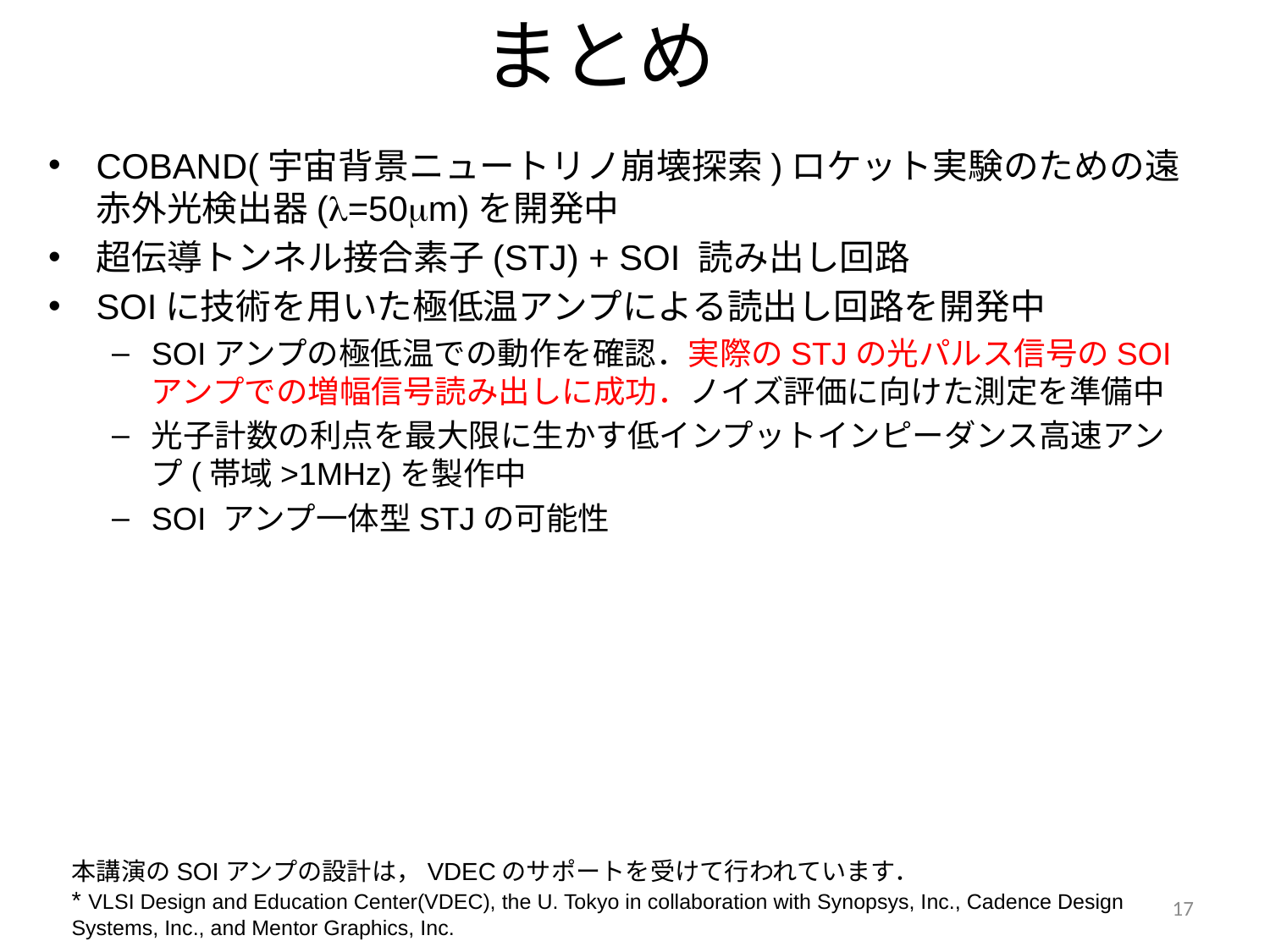

# まとめ
COBAND(宇宙背景ニュートリノ崩壊探索)ロケット実験のための遠赤外光検出器(λ=50μm)を開発中
超伝導トンネル接合素子(STJ) + SOI 読み出し回路
SOIに技術を用いた極低温アンプによる読出し回路を開発中
SOIアンプの極低温での動作を確認．実際のSTJの光パルス信号のSOIアンプでの増幅信号読み出しに成功．ノイズ評価に向けた測定を準備中
光子計数の利点を最大限に生かす低インプットインピーダンス高速アンプ(帯域>1MHz)を製作中
SOI アンプ一体型STJの可能性
本講演のSOIアンプの設計は，VDECのサポートを受けて行われています．
* VLSI Design and Education Center(VDEC), the U. Tokyo in collaboration with Synopsys, Inc., Cadence Design Systems, Inc., and Mentor Graphics, Inc.
17